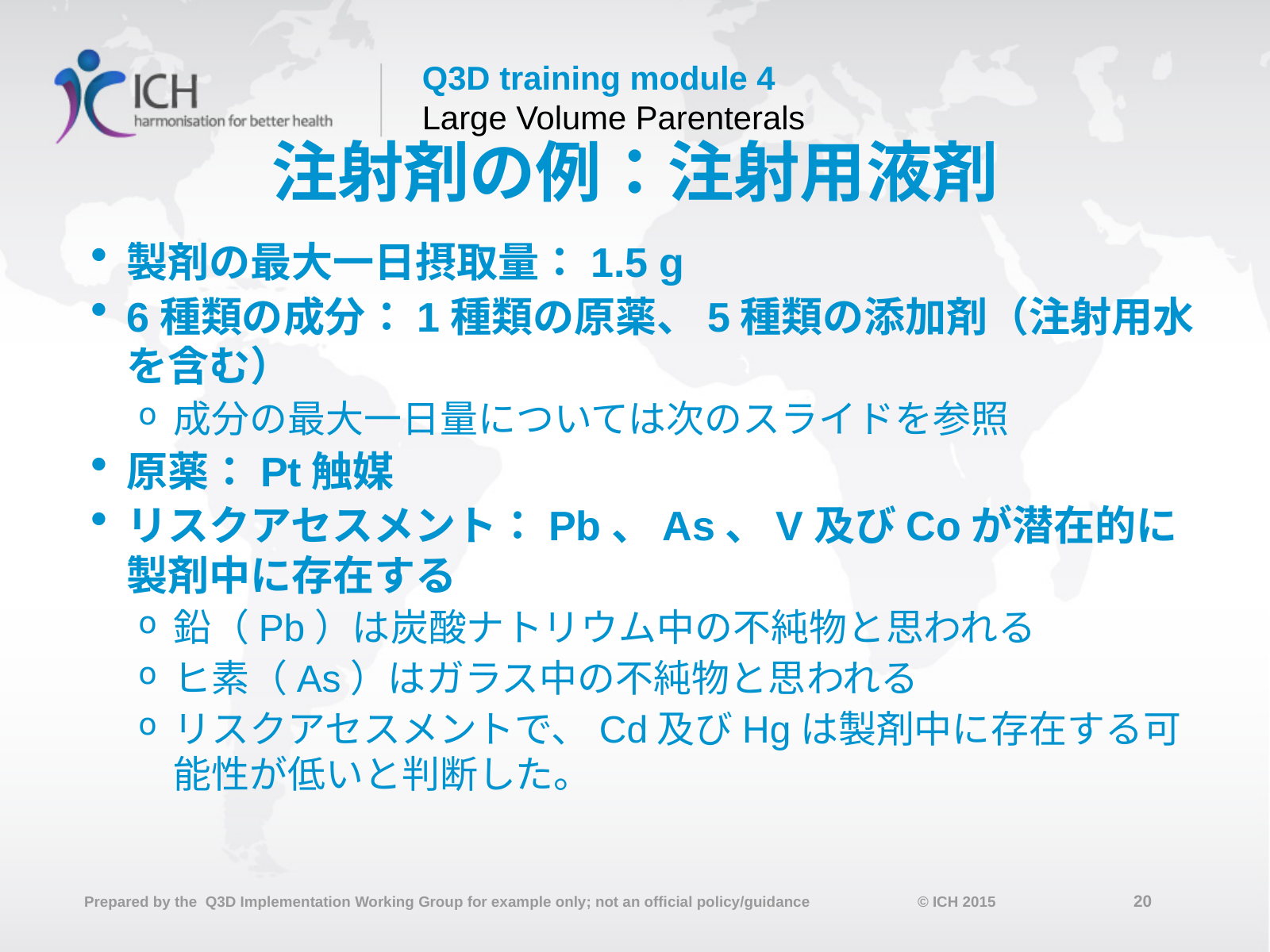

# 注射剤の例：注射用液剤
製剤の最大一日摂取量：1.5 g
6種類の成分：1種類の原薬、5種類の添加剤（注射用水を含む）
成分の最大一日量については次のスライドを参照
原薬：Pt触媒
リスクアセスメント：Pb、As、V及びCoが潜在的に製剤中に存在する
鉛（Pb）は炭酸ナトリウム中の不純物と思われる
ヒ素（As）はガラス中の不純物と思われる
リスクアセスメントで、Cd及びHgは製剤中に存在する可能性が低いと判断した。